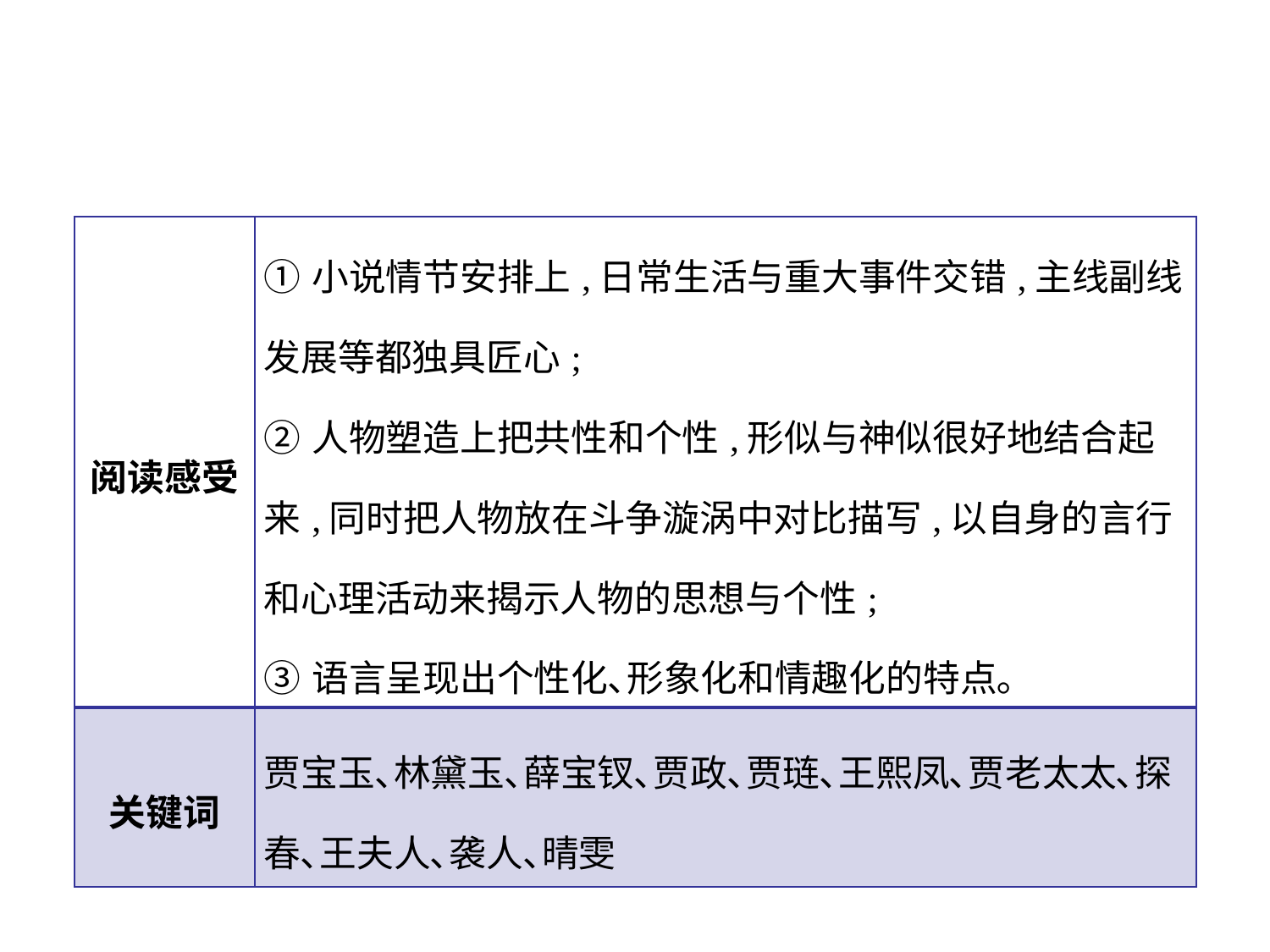

| 阅读感受 | ①小说情节安排上,日常生活与重大事件交错,主线副线发展等都独具匠心; ②人物塑造上把共性和个性,形似与神似很好地结合起来,同时把人物放在斗争漩涡中对比描写,以自身的言行和心理活动来揭示人物的思想与个性; ③语言呈现出个性化､形象化和情趣化的特点｡ |
| --- | --- |
| 关键词 | 贾宝玉､林黛玉､薛宝钗､贾政､贾琏､王熙凤､贾老太太､探春､王夫人､袭人､晴雯 |